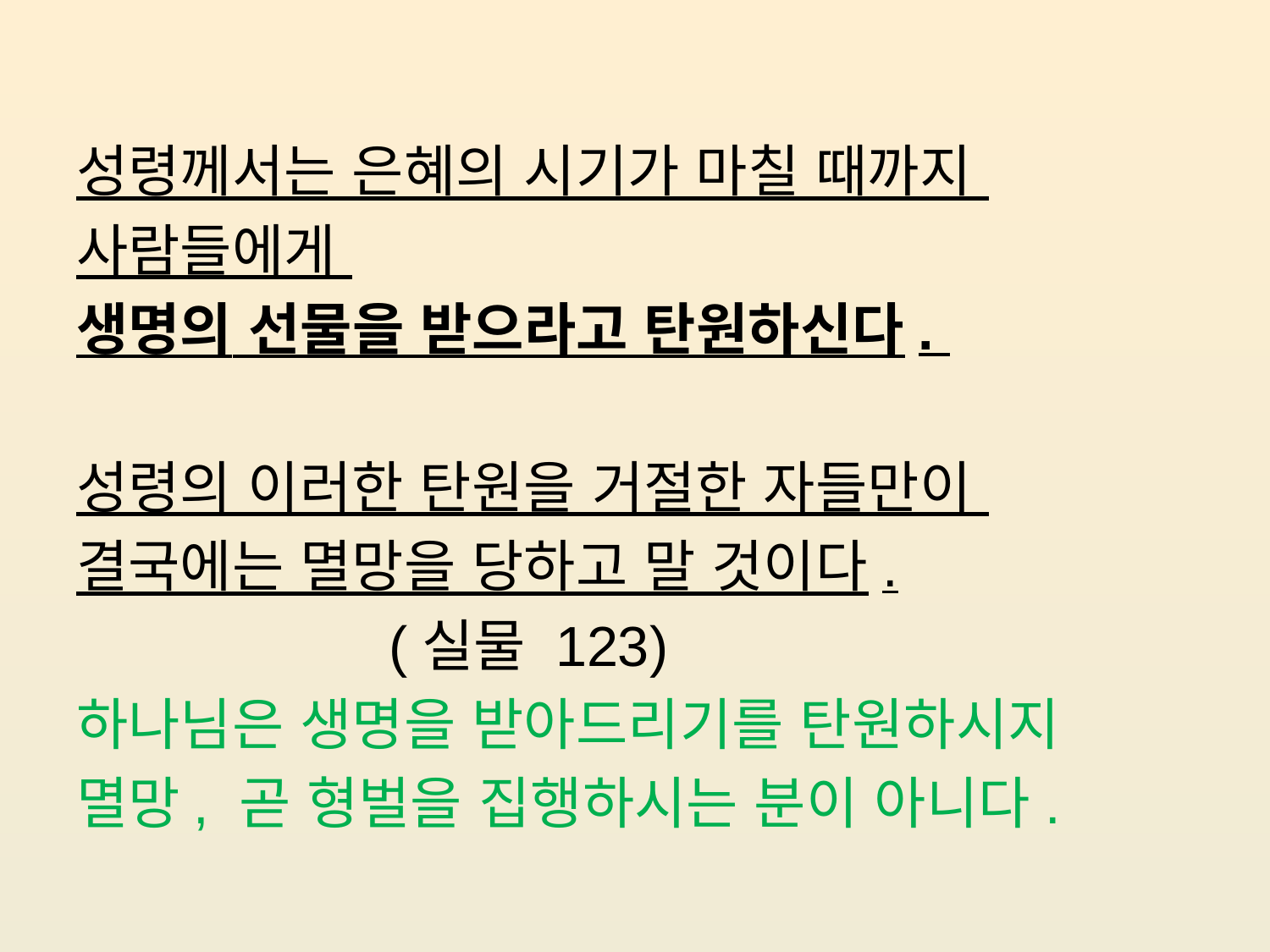

#
성령께서는 은혜의 시기가 마칠 때까지
사람들에게
생명의 선물을 받으라고 탄원하신다.

성령의 이러한 탄원을 거절한 자들만이
결국에는 멸망을 당하고 말 것이다.
                    (실물 123)
하나님은 생명을 받아드리기를 탄원하시지
멸망, 곧 형벌을 집행하시는 분이 아니다.